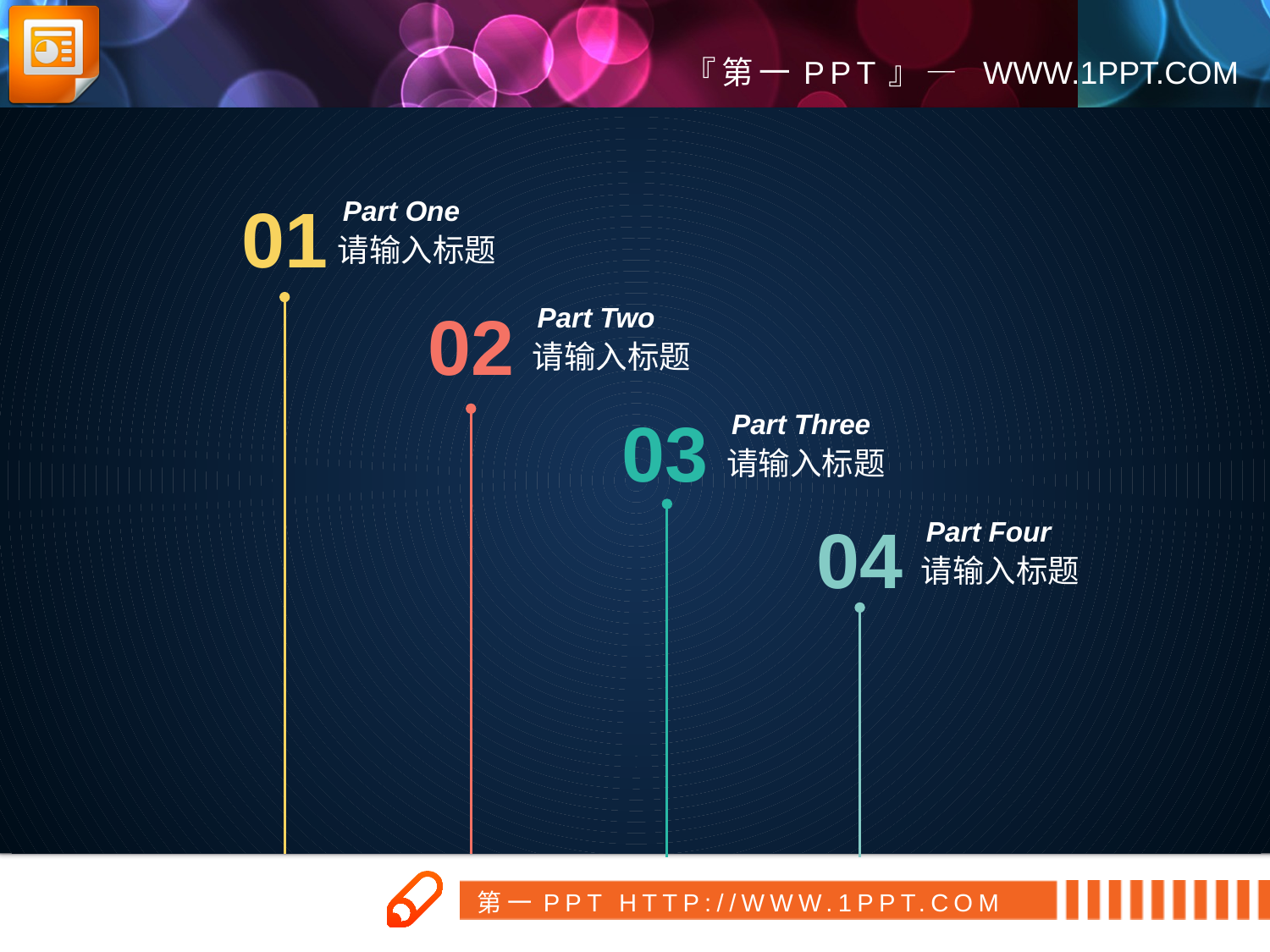

Part One
请输入标题
01
Part Two
请输入标题
02
Part Three
请输入标题
03
Part Four
请输入标题
04